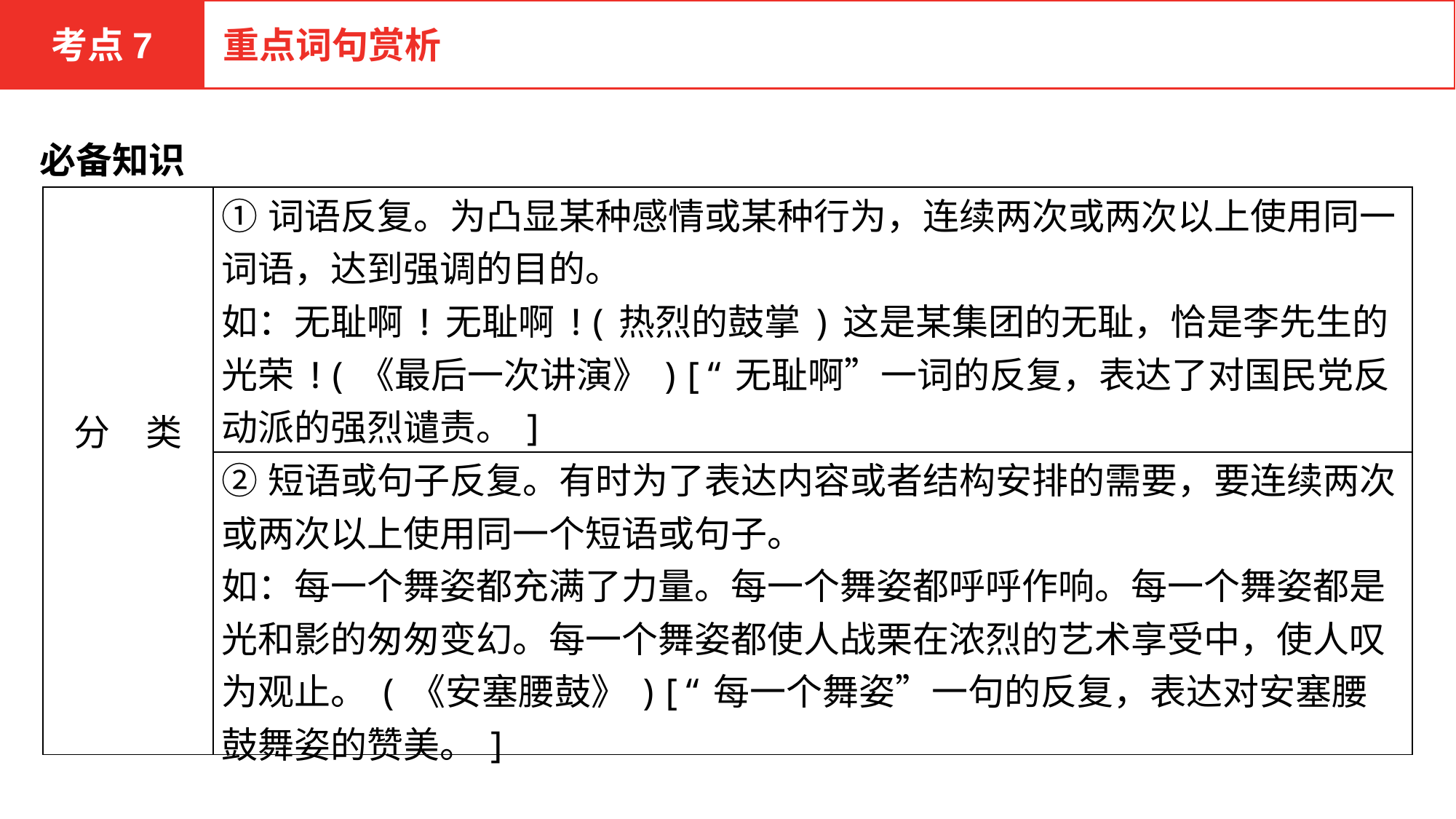

考点7
重点词句赏析
必备知识
| 分　类 | ①词语反复。为凸显某种感情或某种行为，连续两次或两次以上使用同一词语，达到强调的目的。 如：无耻啊!无耻啊!(热烈的鼓掌)这是某集团的无耻，恰是李先生的光荣!(《最后一次讲演》)[“无耻啊”一词的反复，表达了对国民党反动派的强烈谴责。] |
| --- | --- |
|  | ②短语或句子反复。有时为了表达内容或者结构安排的需要，要连续两次或两次以上使用同一个短语或句子。 如：每一个舞姿都充满了力量。每一个舞姿都呼呼作响。每一个舞姿都是光和影的匆匆变幻。每一个舞姿都使人战栗在浓烈的艺术享受中，使人叹为观止。(《安塞腰鼓》)[“每一个舞姿”一句的反复，表达对安塞腰鼓舞姿的赞美。] |